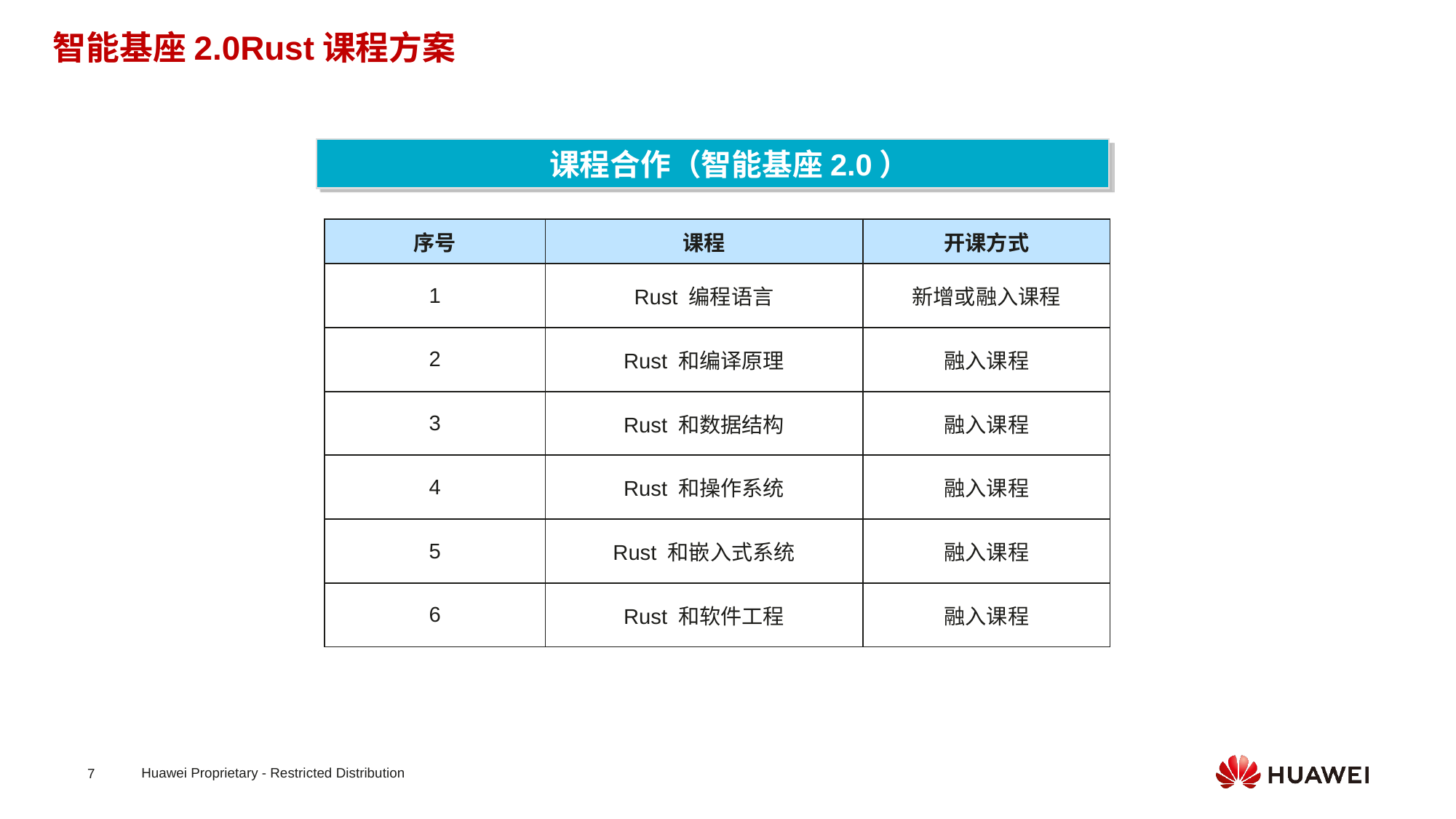

智能基座2.0Rust课程方案
课程合作（智能基座2.0）
| 序号 | 课程 | 开课方式 |
| --- | --- | --- |
| 1 | Rust 编程语言 | 新增或融入课程 |
| 2 | Rust 和编译原理 | 融入课程 |
| 3 | Rust 和数据结构 | 融入课程 |
| 4 | Rust 和操作系统 | 融入课程 |
| 5 | Rust 和嵌入式系统 | 融入课程 |
| 6 | Rust 和软件工程 | 融入课程 |